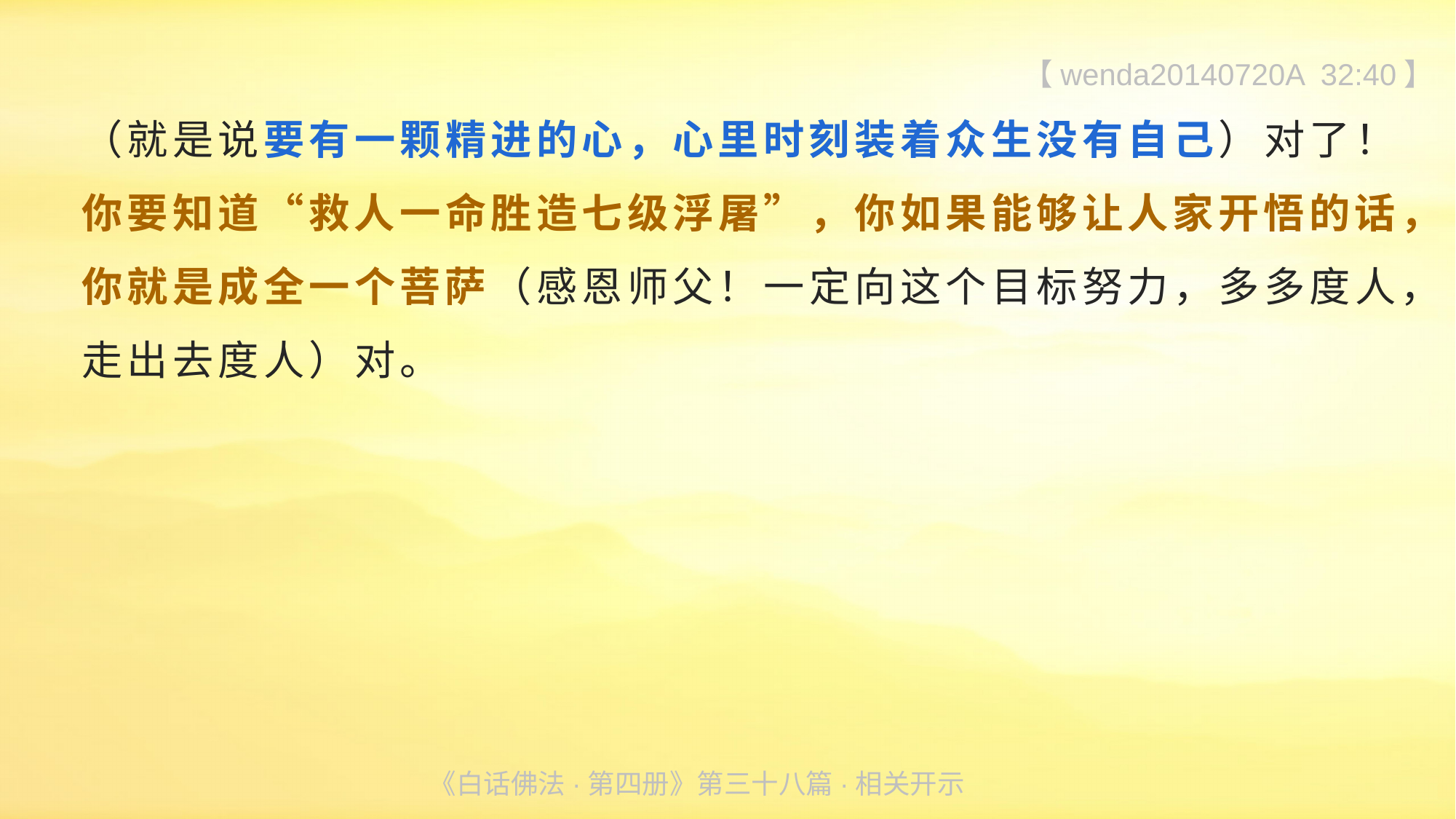

【wenda20140720A  32:40】
（就是说要有一颗精进的心，心里时刻装着众生没有自己）对了！
你要知道“救人一命胜造七级浮屠”，你如果能够让人家开悟的话，你就是成全一个菩萨（感恩师父！一定向这个目标努力，多多度人，走出去度人）对。

《白话佛法·第四册》第三十八篇·相关开示